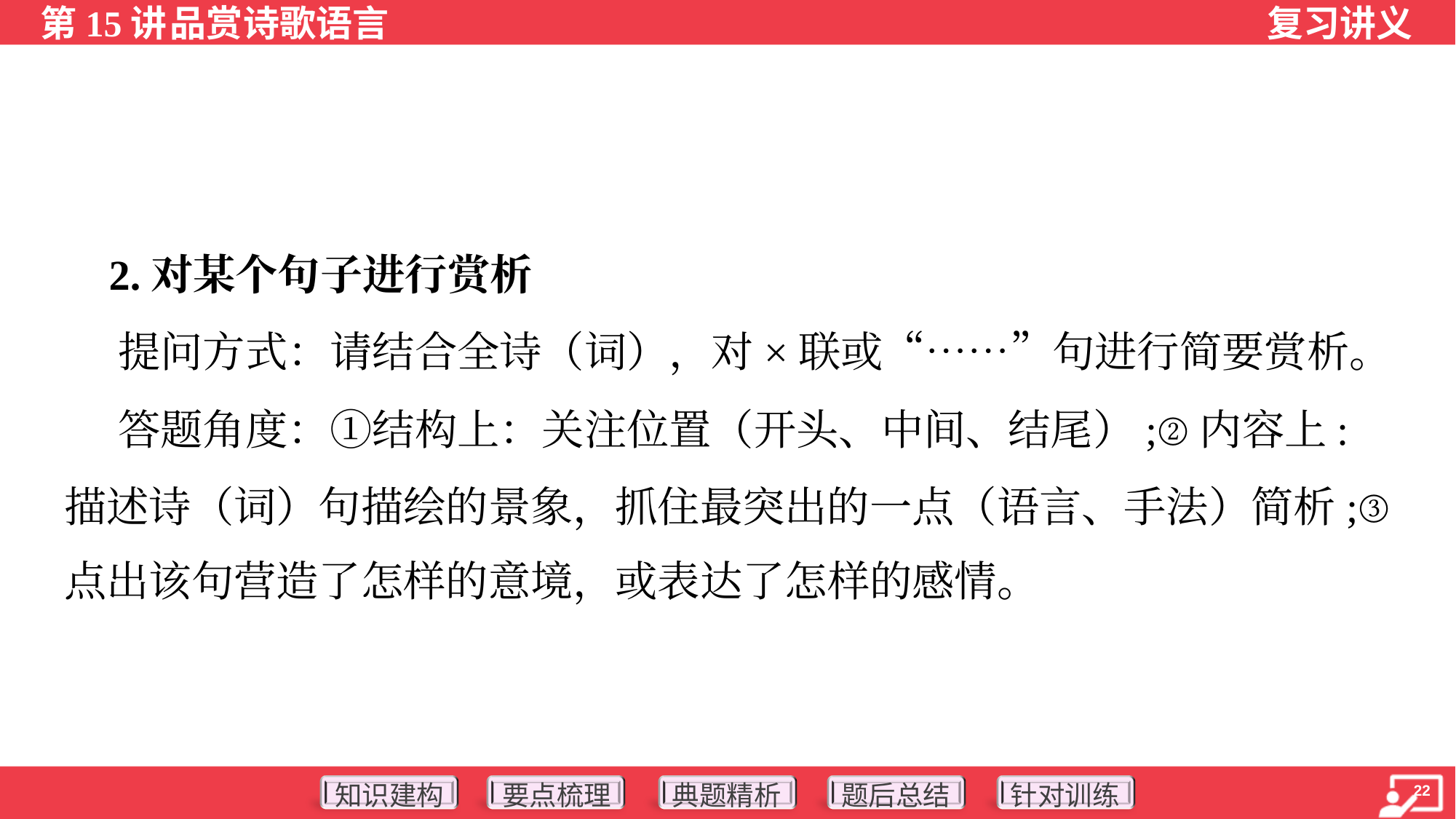

2.对某个句子进行赏析
    提问方式：请结合全诗（词），对×联或“……”句进行简要赏析。
    答题角度：①结构上：关注位置（开头、中间、结尾）;②内容上:
描述诗（词）句描绘的景象，抓住最突出的一点（语言、手法）简析;③
点出该句营造了怎样的意境，或表达了怎样的感情。